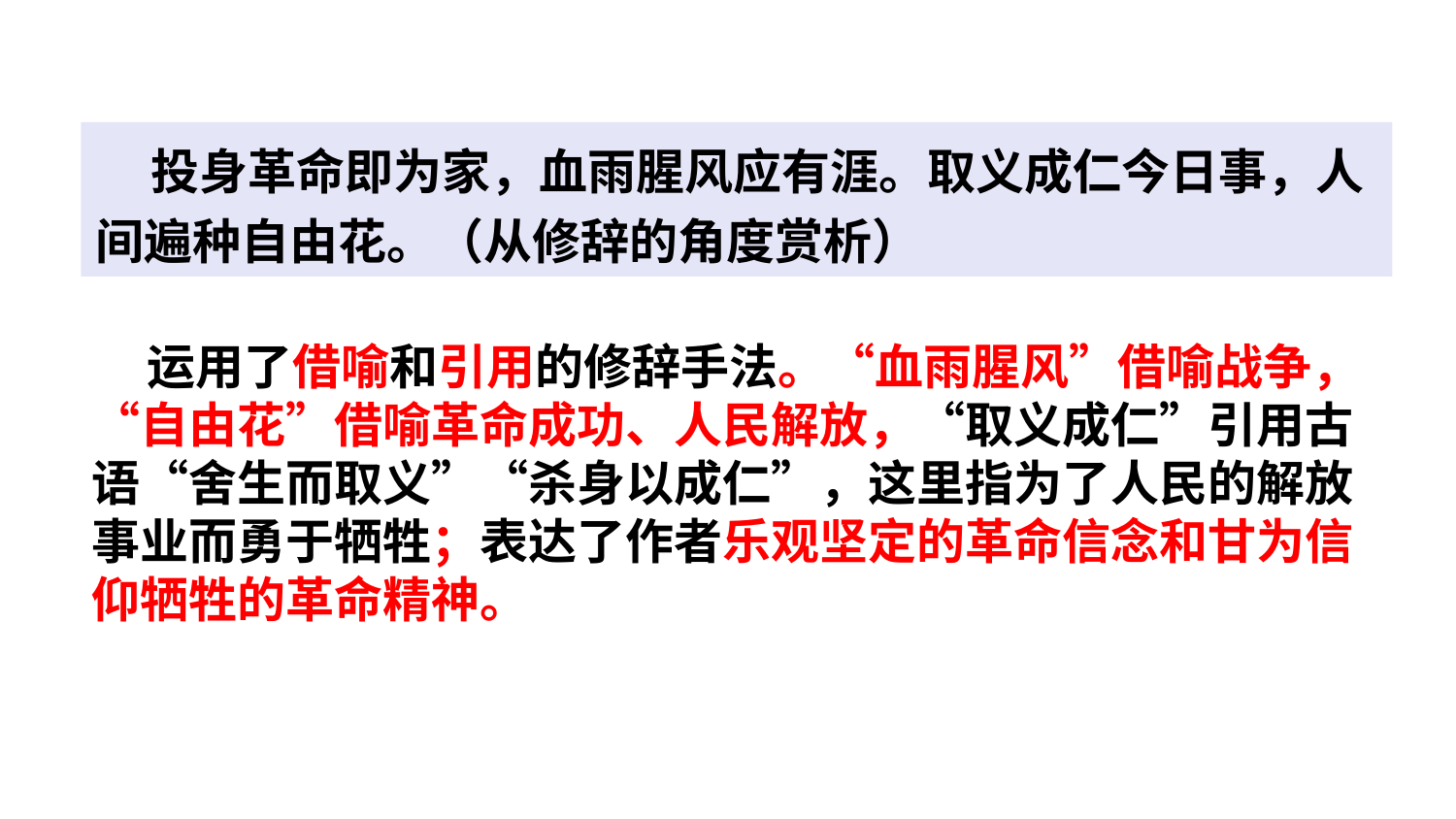

投身革命即为家，血雨腥风应有涯。取义成仁今日事，人间遍种自由花。（从修辞的角度赏析）
    运用了借喻和引用的修辞手法。“血雨腥风”借喻战争，“自由花”借喻革命成功、人民解放，“取义成仁”引用古语“舍生而取义”“杀身以成仁”，这里指为了人民的解放事业而勇于牺牲；表达了作者乐观坚定的革命信念和甘为信仰牺牲的革命精神。